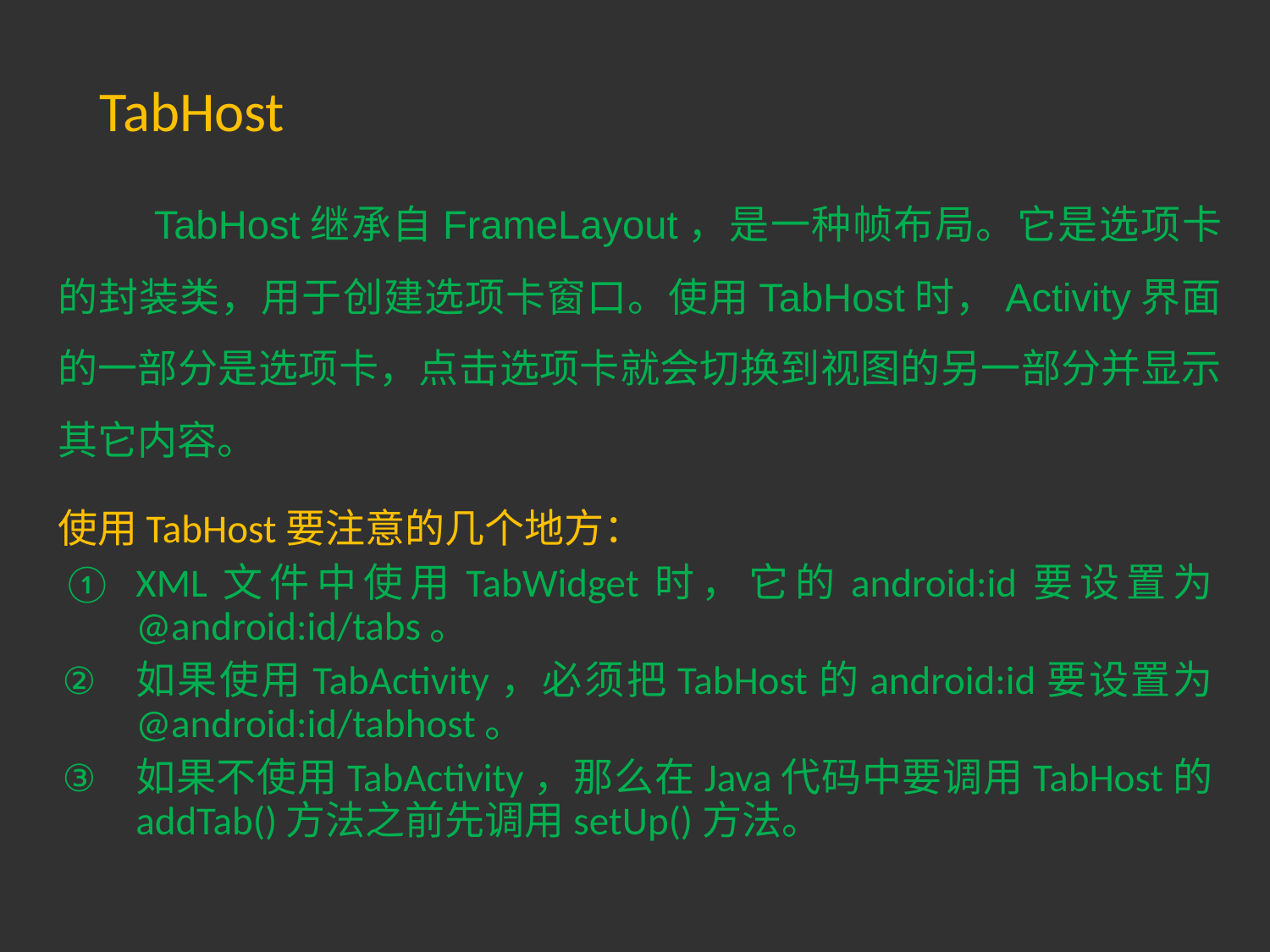

# TabHost
       TabHost继承自FrameLayout，是一种帧布局。它是选项卡的封装类，用于创建选项卡窗口。使用TabHost时，Activity界面的一部分是选项卡，点击选项卡就会切换到视图的另一部分并显示其它内容。
使用TabHost要注意的几个地方：
XML文件中使用TabWidget时，它的android:id要设置为@android:id/tabs。
如果使用TabActivity，必须把TabHost的android:id要设置为@android:id/tabhost。
如果不使用TabActivity，那么在Java代码中要调用TabHost的addTab()方法之前先调用setUp()方法。